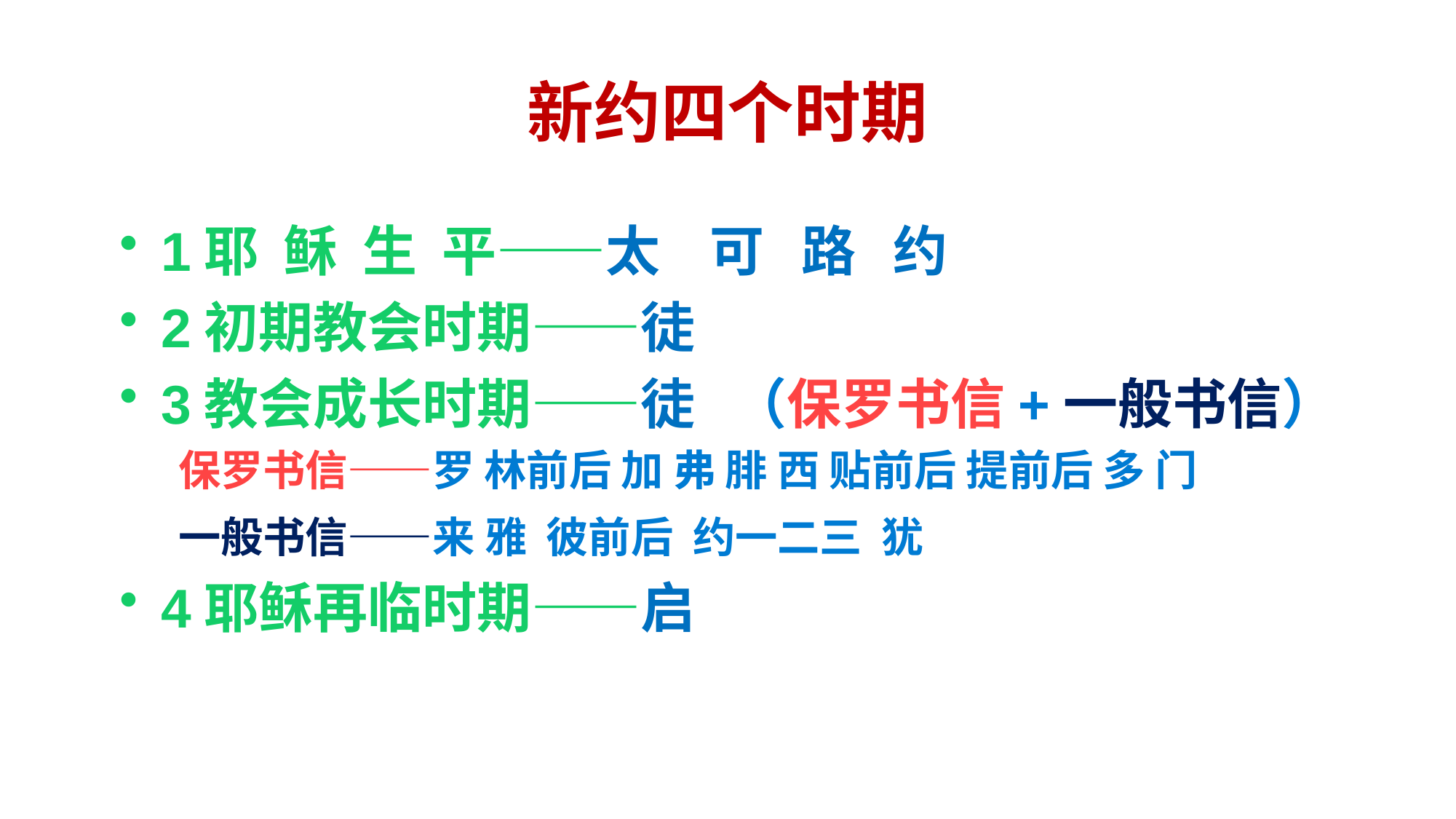

# 新约四个时期
1耶  稣  生  平——太    可   路   约
2初期教会时期——徒
3教会成长时期——徒   （保罗书信+一般书信）
     保罗书信——罗 林前后 加 弗 腓 西 贴前后 提前后 多 门
     一般书信——来 雅  彼前后  约一二三  犹
4耶稣再临时期——启